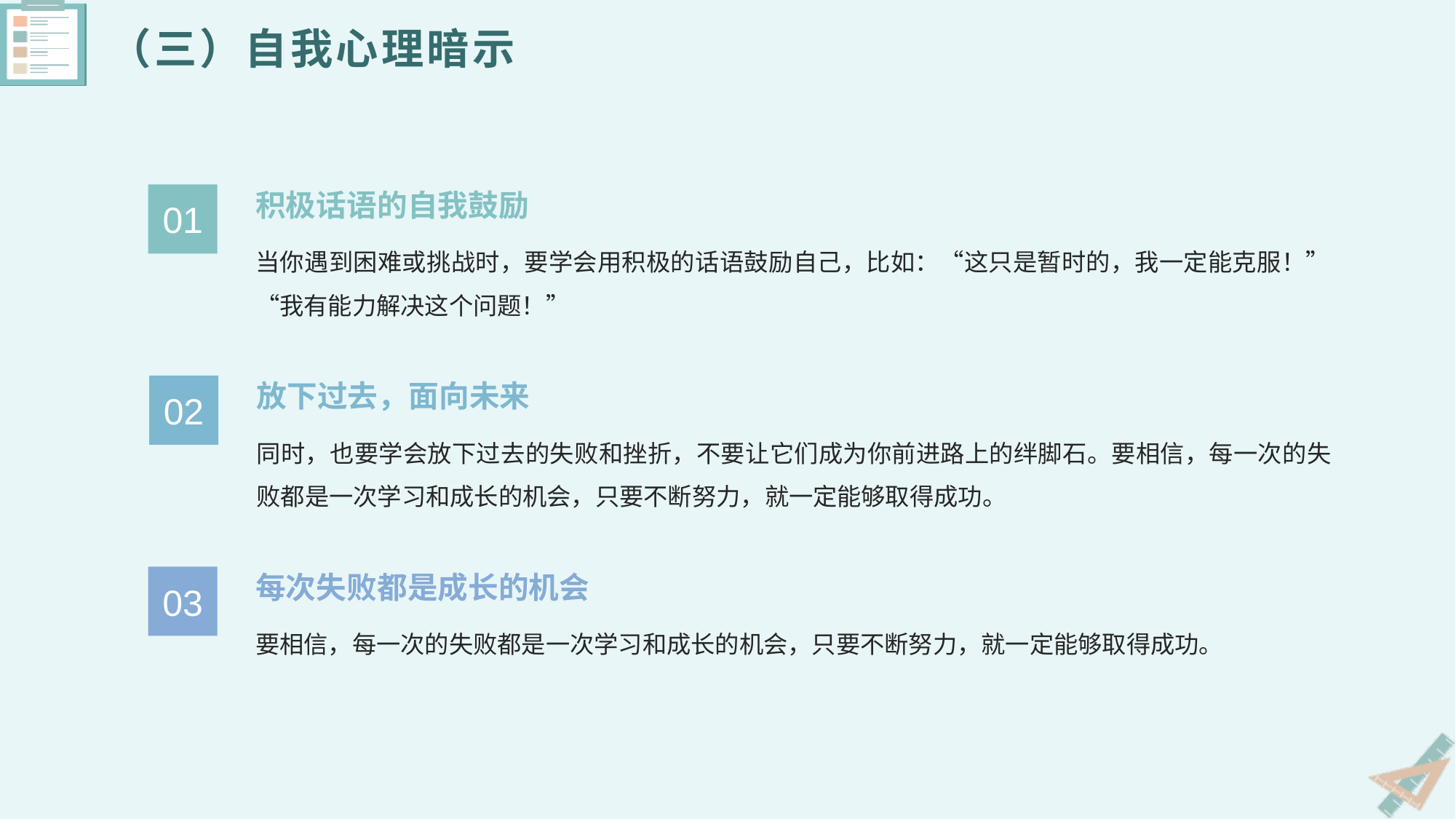

（三）自我心理暗示
积极话语的自我鼓励
01
当你遇到困难或挑战时，要学会用积极的话语鼓励自己，比如：“这只是暂时的，我一定能克服！”“我有能力解决这个问题！”
放下过去，面向未来
02
同时，也要学会放下过去的失败和挫折，不要让它们成为你前进路上的绊脚石。要相信，每一次的失败都是一次学习和成长的机会，只要不断努力，就一定能够取得成功。
每次失败都是成长的机会
03
要相信，每一次的失败都是一次学习和成长的机会，只要不断努力，就一定能够取得成功。